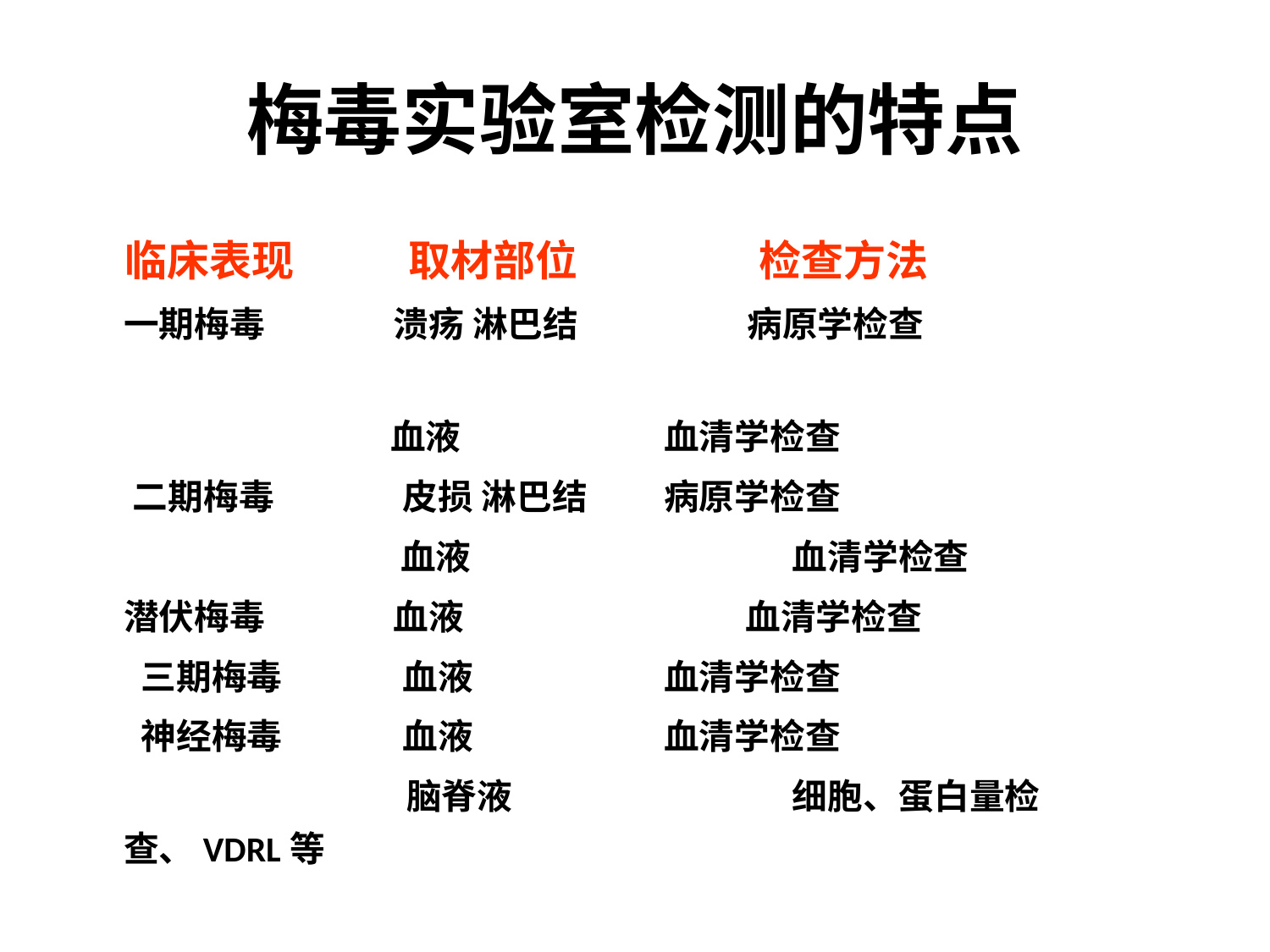

# 梅毒实验室检测的特点
    临床表现            取材部位                   检查方法
	一期梅毒                溃疡 淋巴结                     病原学检查
　	　　　                    血液     	         	    血清学检查
      二期梅毒                皮损 淋巴结   	    病原学检查
	                   　          血液            	                    血清学检查
	潜伏梅毒                血液                                   血清学检查
       三期梅毒               血液		    血清学检查
       神经梅毒               血液		    血清学检查
                                        脑脊液	                    细胞、蛋白量检查、VDRL等